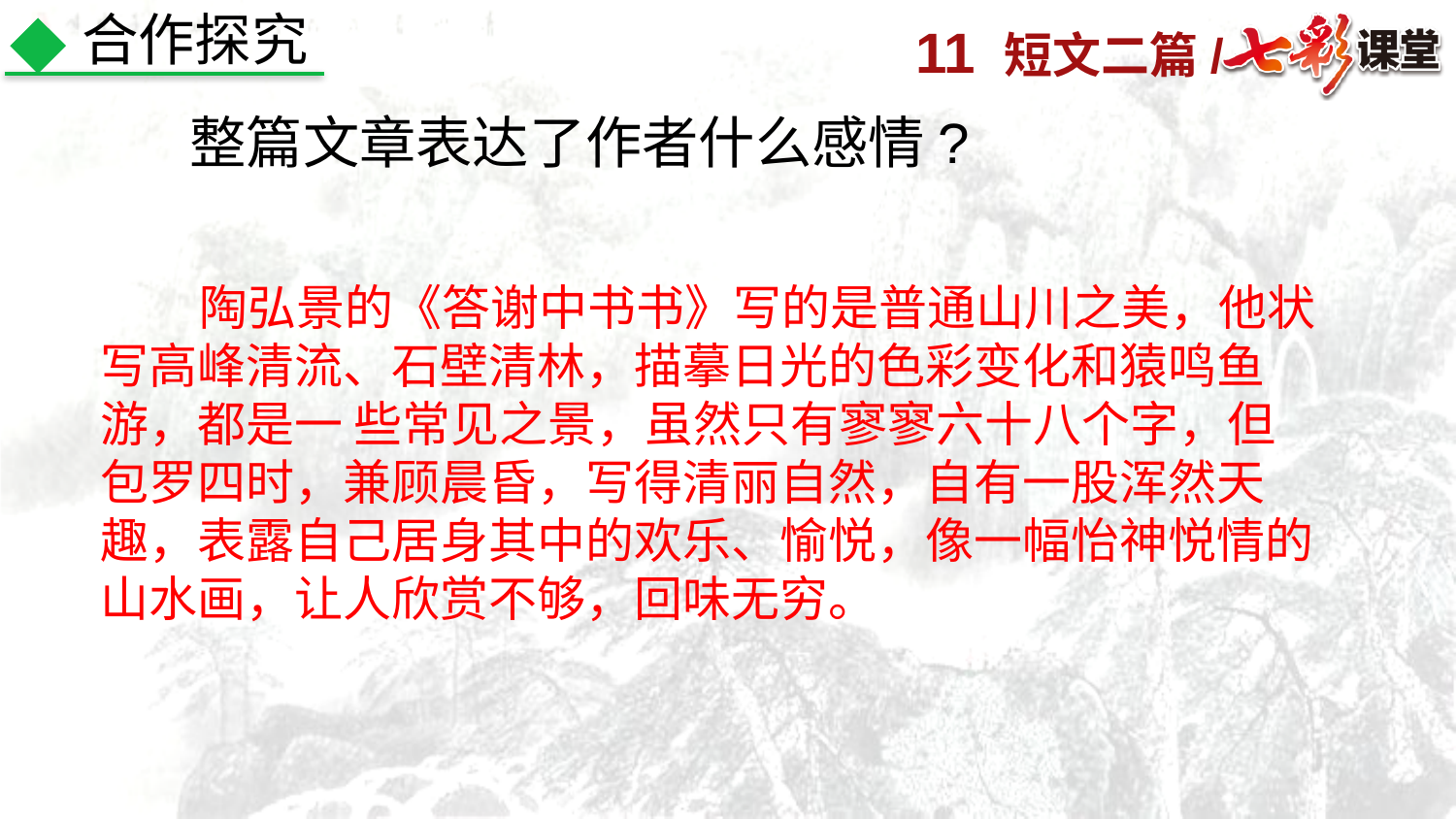

合作探究

整篇文章表达了作者什么感情?
        陶弘景的《答谢中书书》写的是普通山川之美，他状写高峰清流、石壁清林，描摹日光的色彩变化和猿鸣鱼游，都是一 些常见之景，虽然只有寥寥六十八个字，但包罗四时，兼顾晨昏，写得清丽自然，自有一股浑然天趣，表露自己居身其中的欢乐、愉悦，像一幅怡神悦情的山水画，让人欣赏不够，回味无穷。